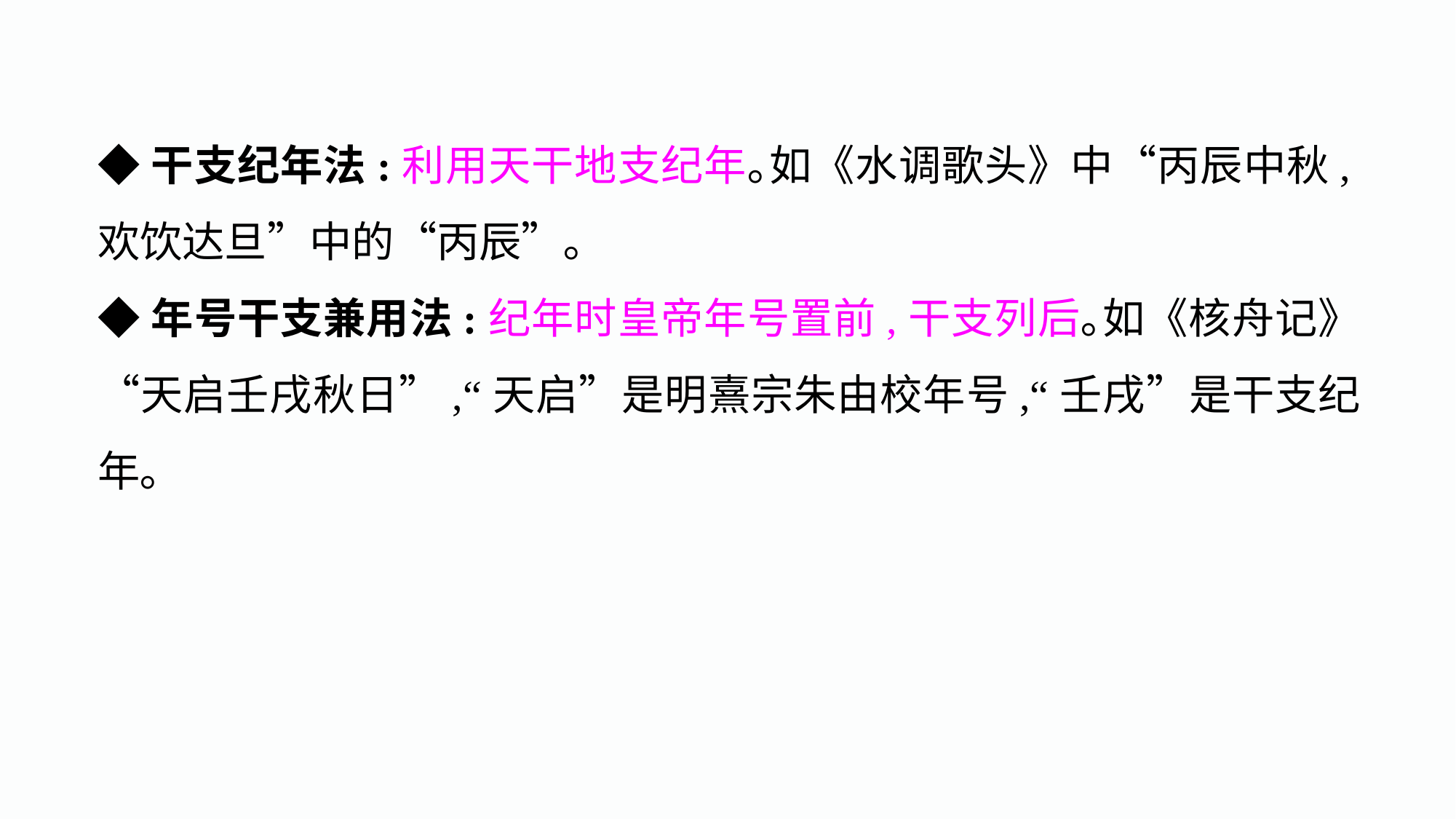

◆干支纪年法:利用天干地支纪年｡如《水调歌头》中“丙辰中秋,欢饮达旦”中的“丙辰”｡
◆年号干支兼用法:纪年时皇帝年号置前,干支列后｡如《核舟记》“天启壬戌秋日”,“天启”是明熹宗朱由校年号,“壬戌”是干支纪年｡